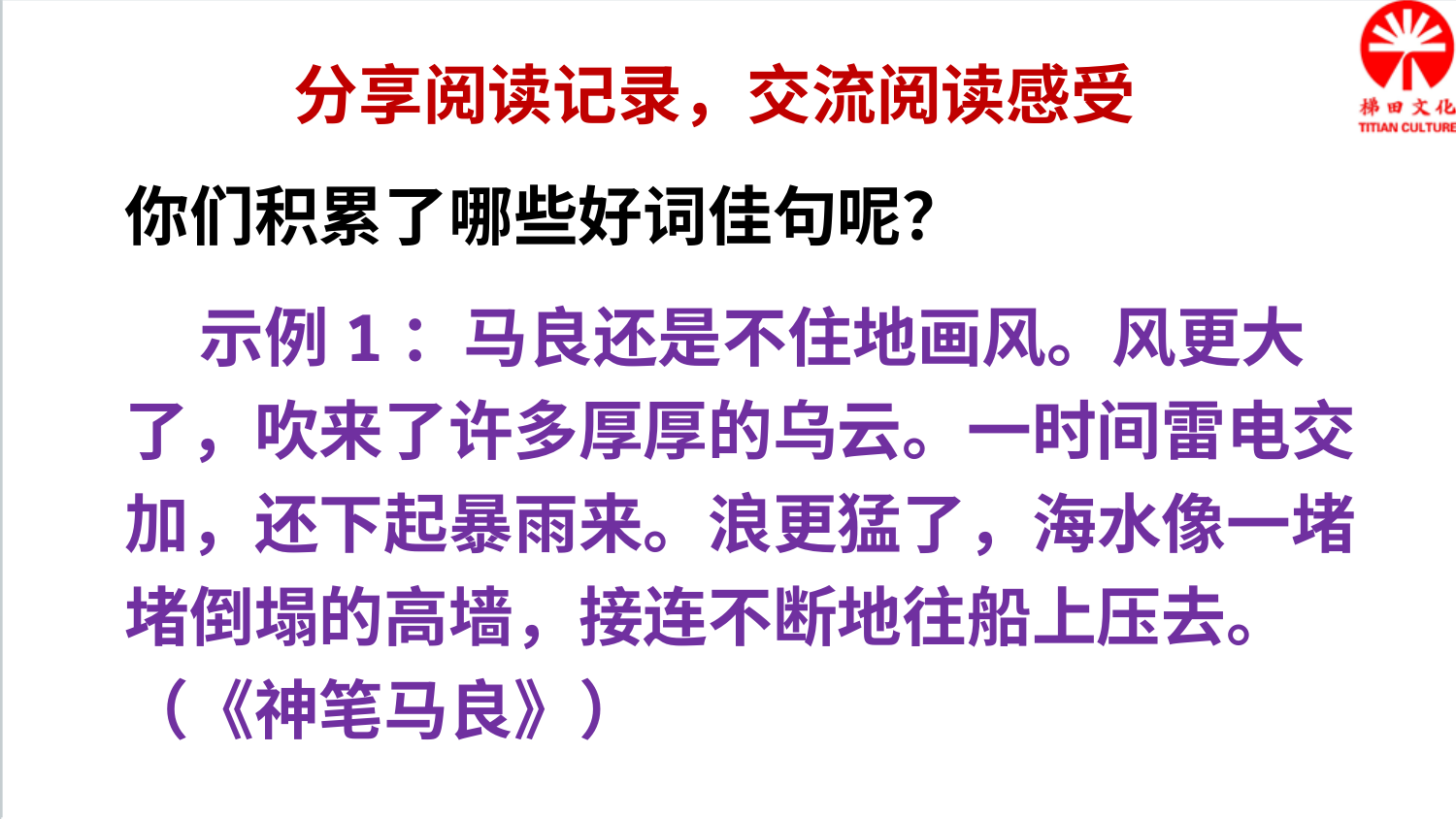

分享阅读记录，交流阅读感受
你们积累了哪些好词佳句呢？
    示例1：马良还是不住地画风。风更大了，吹来了许多厚厚的乌云。一时间雷电交加，还下起暴雨来。浪更猛了，海水像一堵堵倒塌的高墙，接连不断地往船上压去。（《神笔马良》）